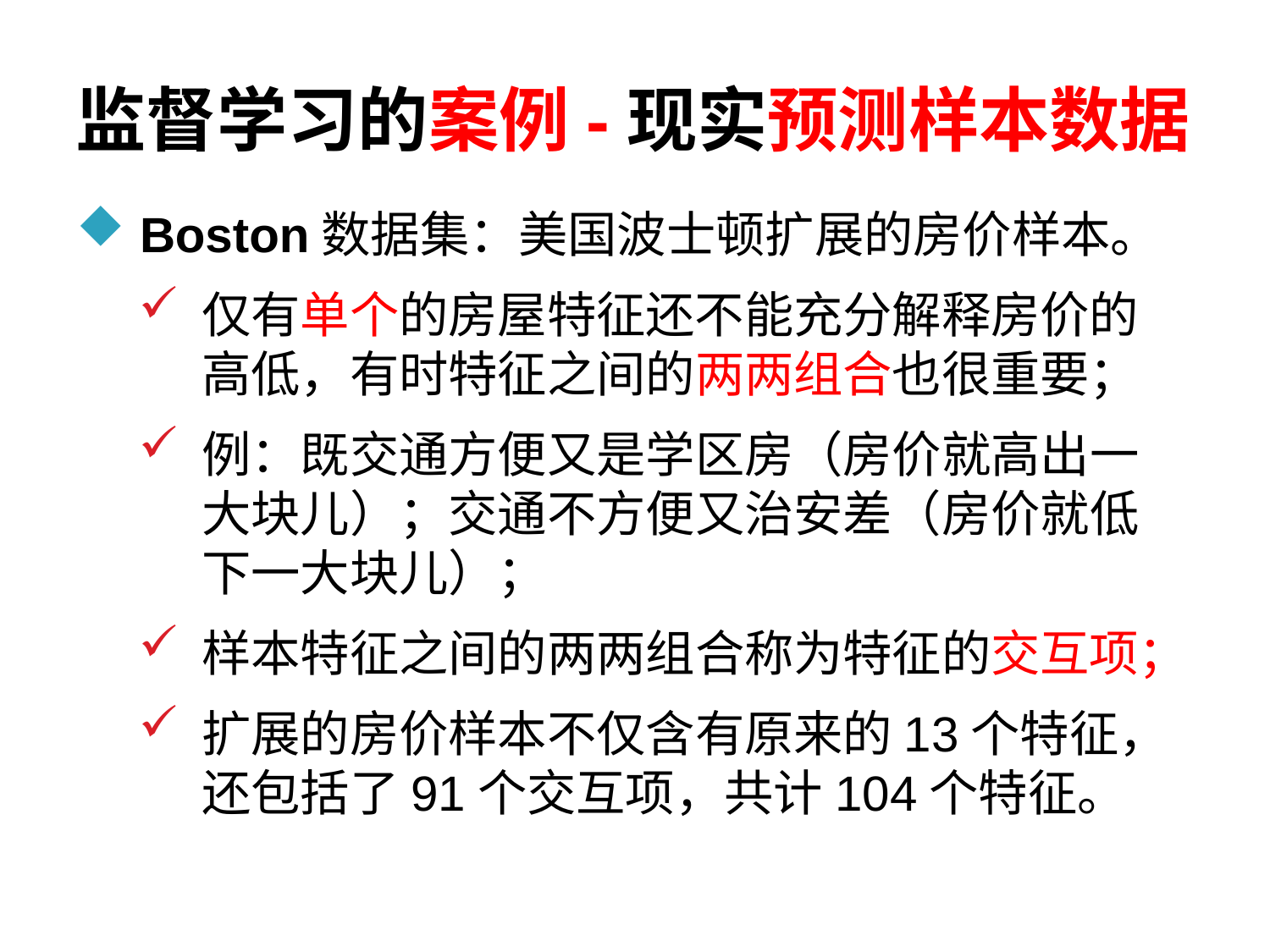

# 监督学习的案例-现实预测样本数据
Boston数据集：美国波士顿扩展的房价样本。
仅有单个的房屋特征还不能充分解释房价的高低，有时特征之间的两两组合也很重要；
例：既交通方便又是学区房（房价就高出一大块儿）；交通不方便又治安差（房价就低下一大块儿）；
样本特征之间的两两组合称为特征的交互项；
扩展的房价样本不仅含有原来的13个特征，还包括了91个交互项，共计104个特征。